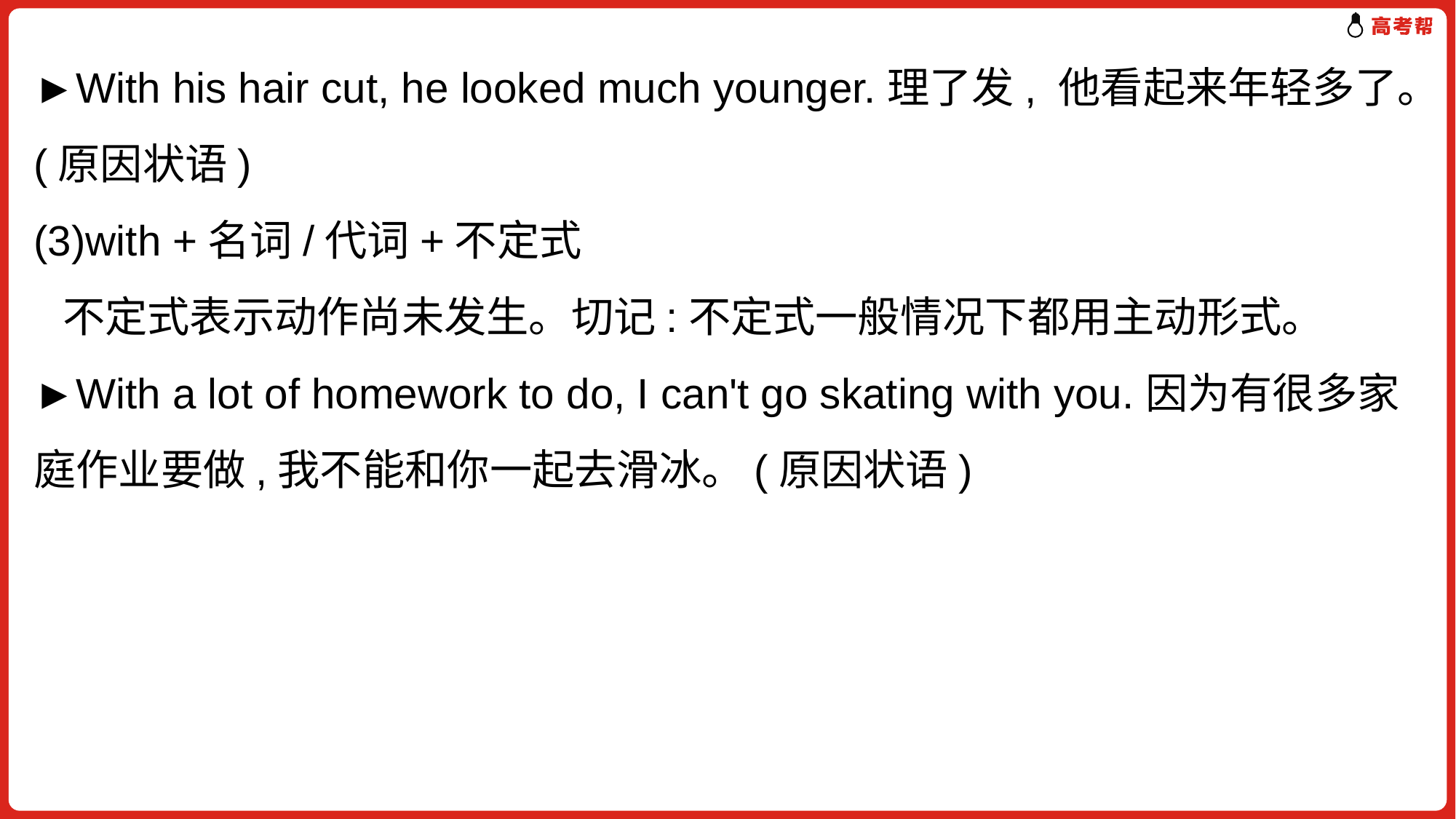

►With his hair cut, he looked much younger.理了发, 他看起来年轻多了。(原因状语)
(3)with +名词/代词+不定式
  不定式表示动作尚未发生。切记:不定式一般情况下都用主动形式。
►With a lot of homework to do, I can't go skating with you.因为有很多家庭作业要做,我不能和你一起去滑冰。(原因状语)